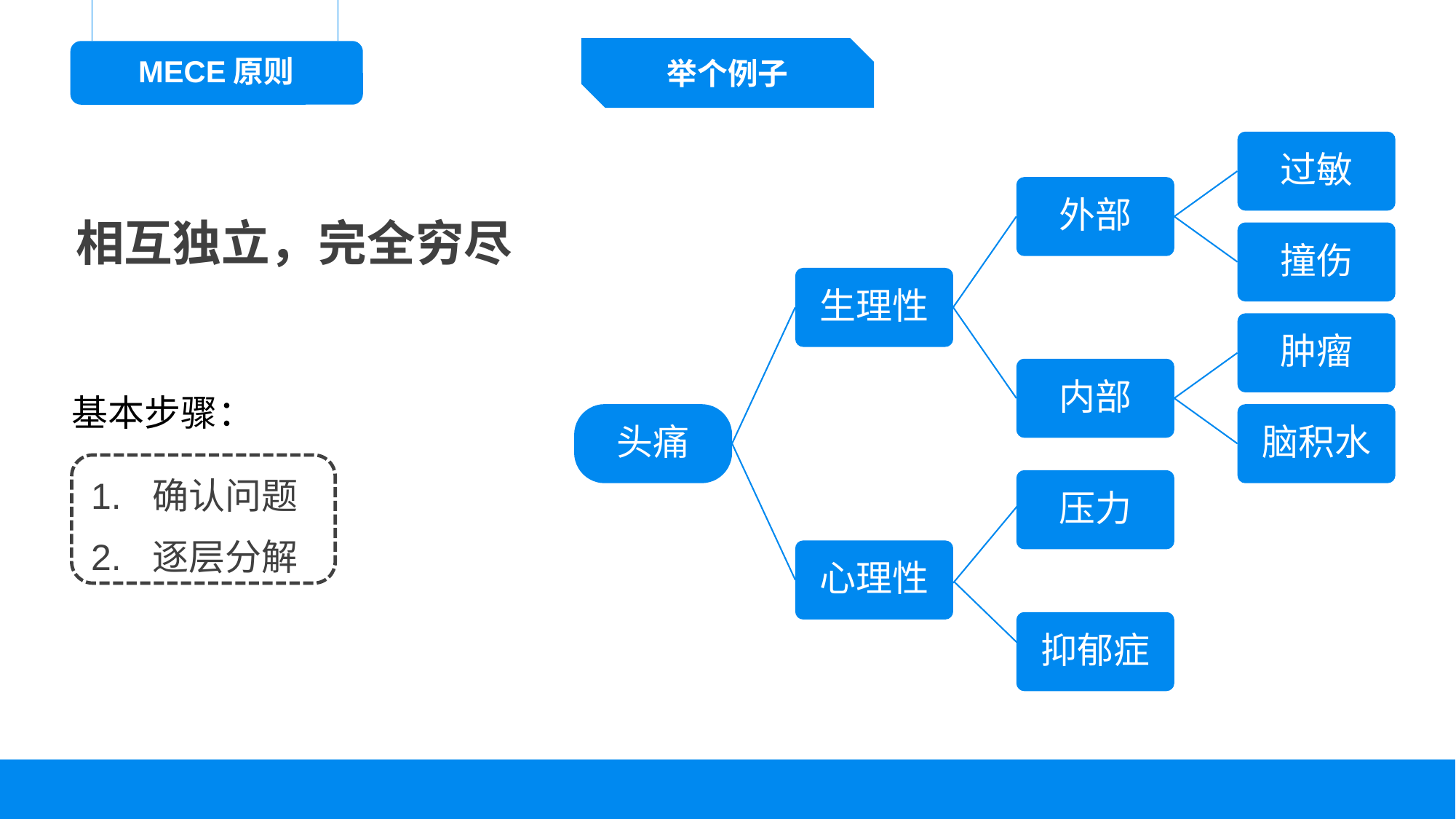

举个例子

MECE原则
过敏
外部

撞伤

生理性
肿瘤

内部

头痛
脑积水

压力

心理性

抑郁症
相互独立，完全穷尽
基本步骤：
确认问题
逐层分解